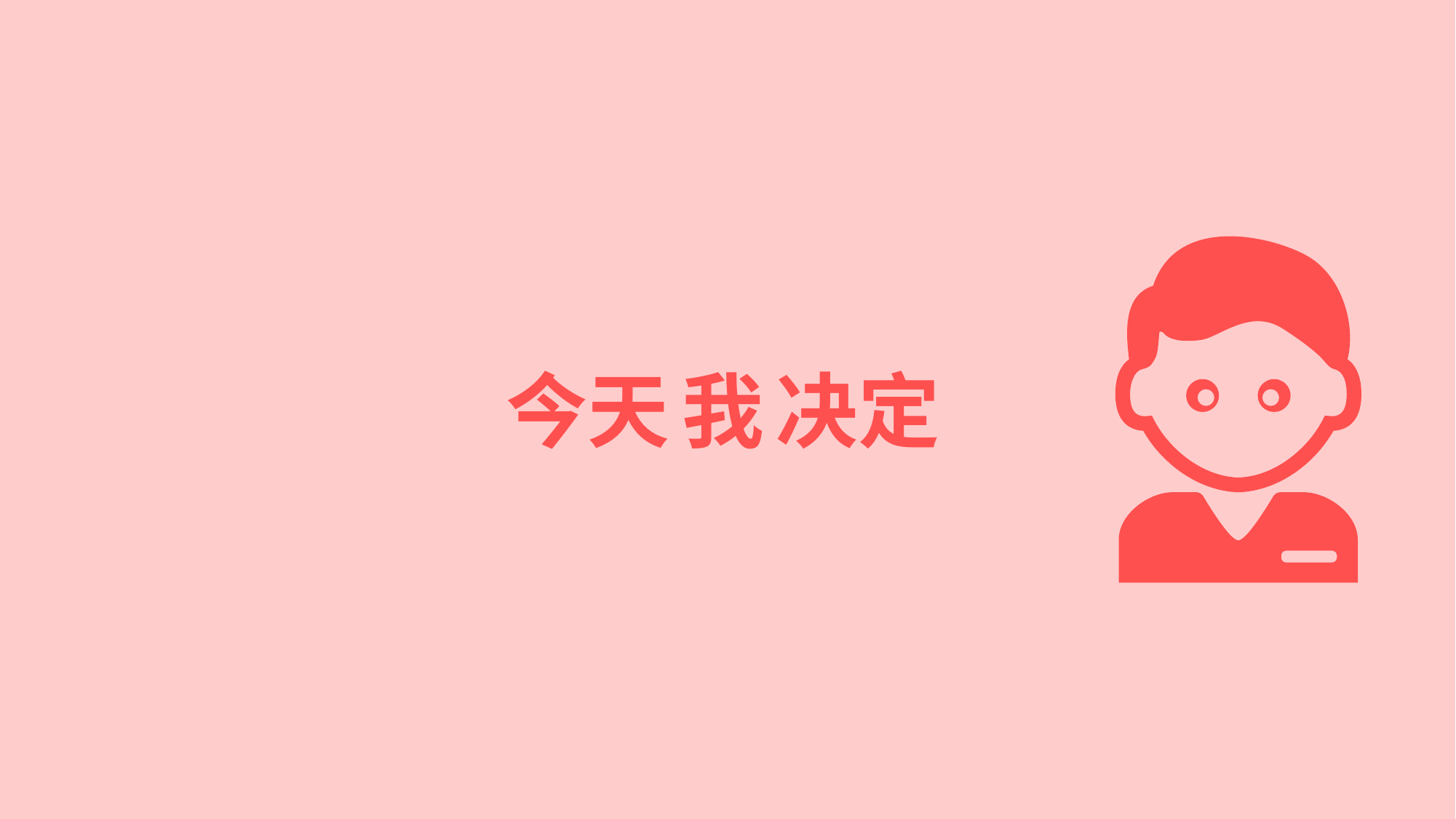

你眼
前
的
是
今天
我
决定